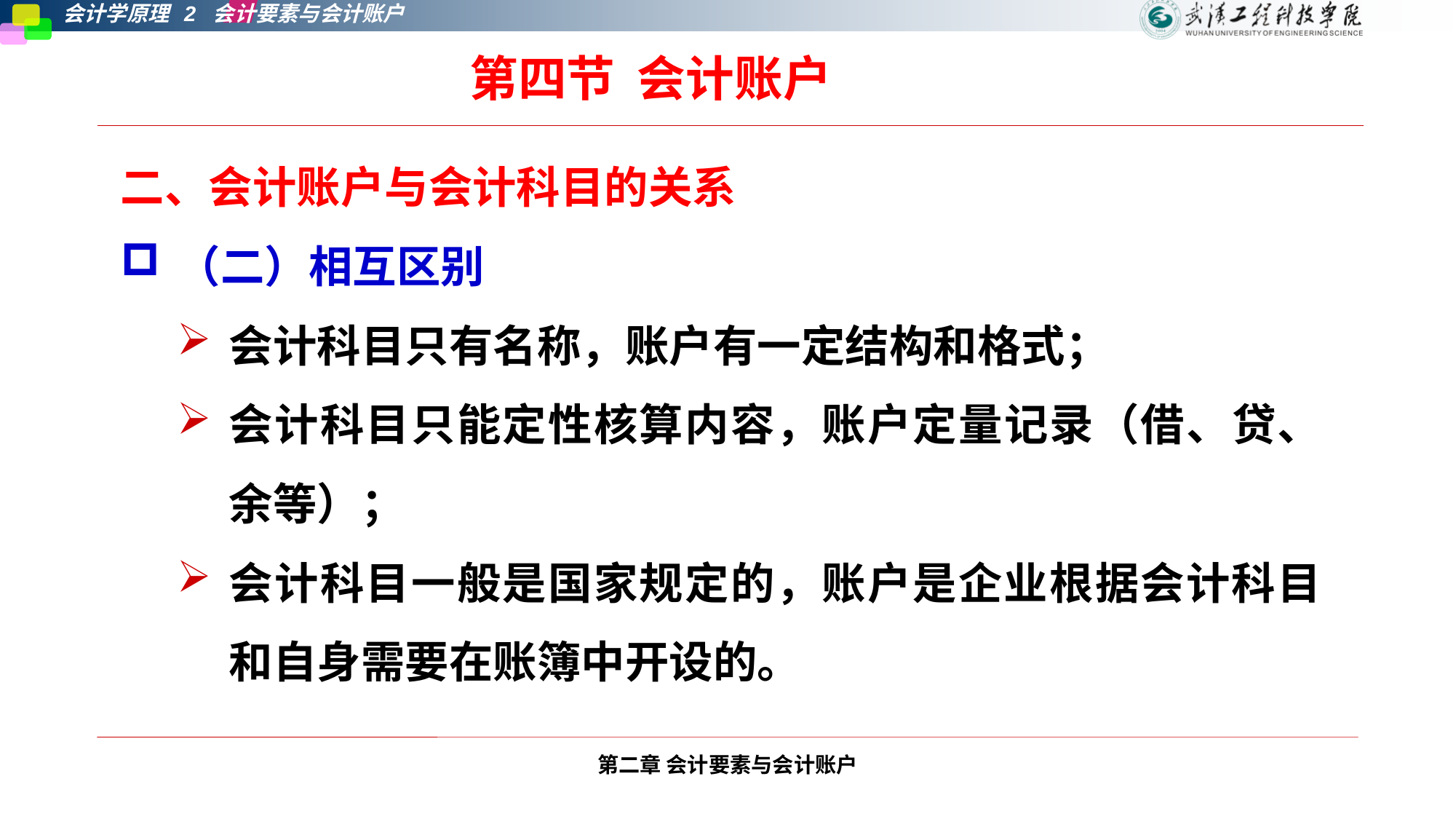

第四节  会计账户
二、会计账户与会计科目的关系
（二）相互区别
会计科目只有名称，账户有一定结构和格式；
会计科目只能定性核算内容，账户定量记录（借、贷、余等）；
会计科目一般是国家规定的，账户是企业根据会计科目和自身需要在账簿中开设的。
第二章 会计要素与会计账户